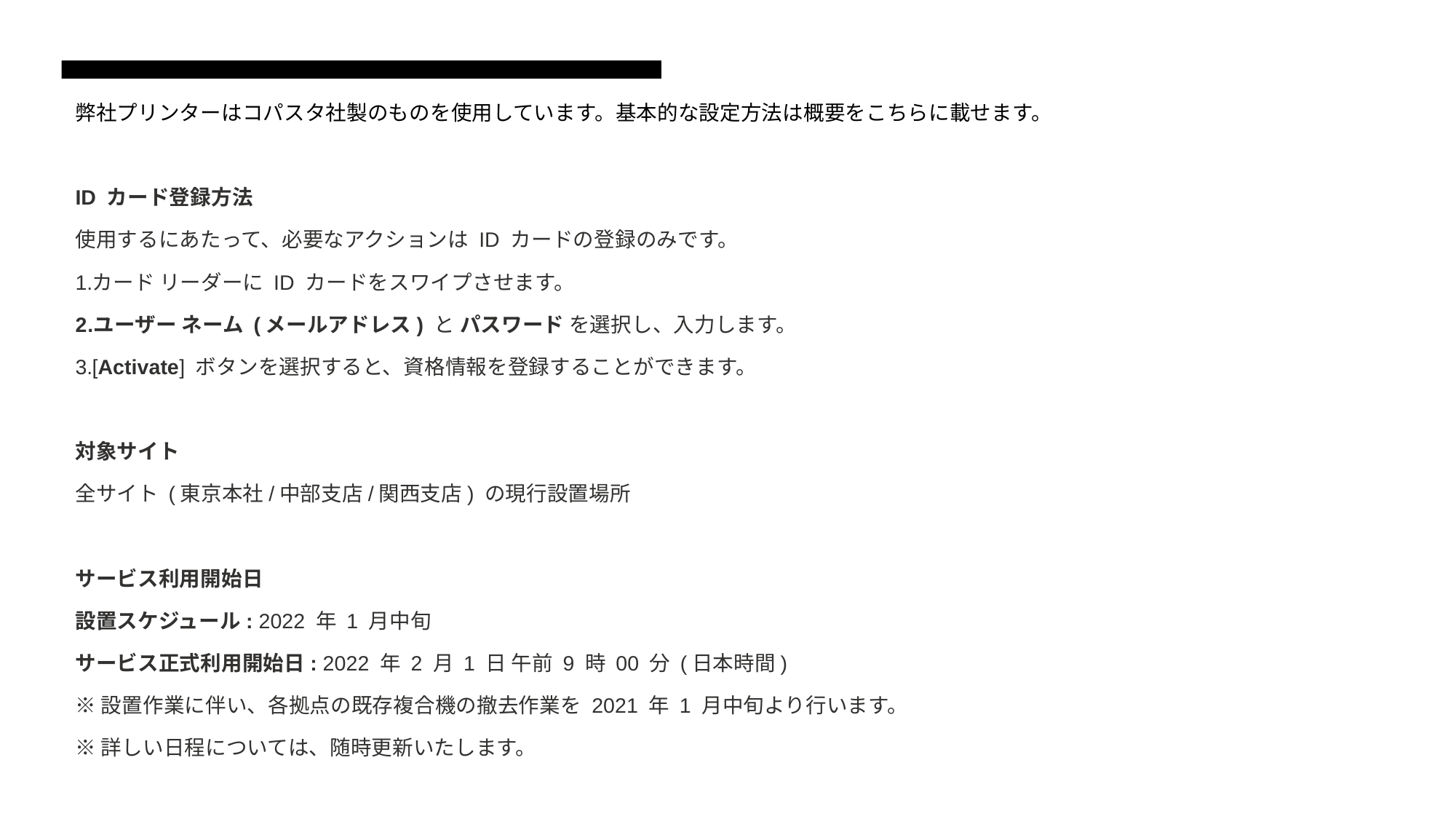

弊社プリンターはコパスタ社製のものを使用しています。基本的な設定方法は概要をこちらに載せます。

ID カード登録方法
使用するにあたって、必要なアクションは ID カードの登録のみです。
カード リーダーに ID カードをスワイプさせます。
ユーザー ネーム (メールアドレス) と パスワード を選択し、入力します。
[Activate] ボタンを選択すると、資格情報を登録することができます。

対象サイト
全サイト (東京本社/中部支店/関西支店) の現行設置場所

サービス利用開始日
設置スケジュール: 2022 年 1 月中旬
サービス正式利用開始日: 2022 年 2 月 1 日 午前 9 時 00 分 (日本時間)
※設置作業に伴い、各拠点の既存複合機の撤去作業を 2021 年 1 月中旬より行います。
※詳しい日程については、随時更新いたします。